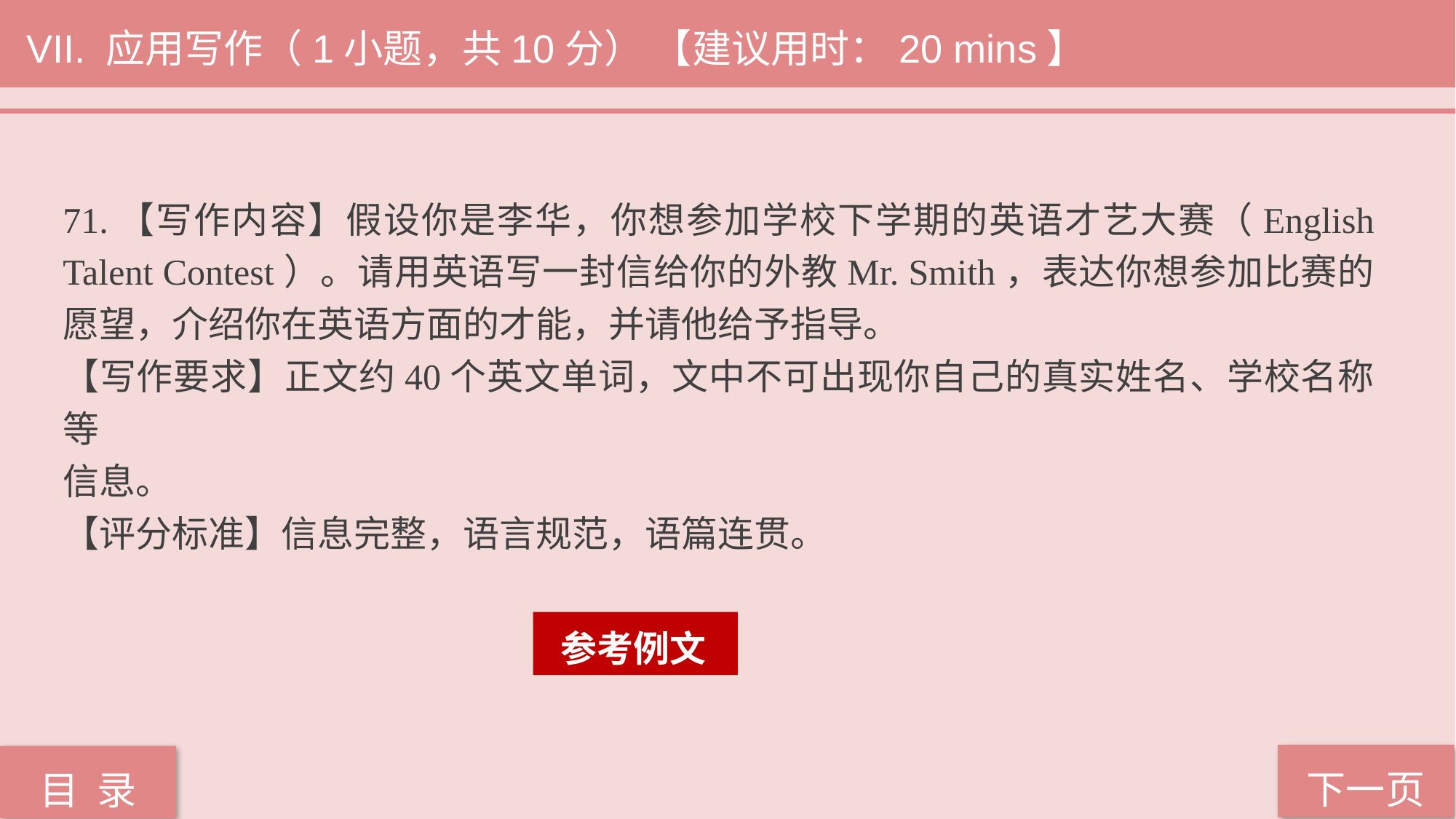

VII. 应用写作（1小题，共10分） 【建议用时：20 mins】
71.【写作内容】假设你是李华，你想参加学校下学期的英语才艺大赛（English Talent Contest）。请用英语写一封信给你的外教Mr. Smith，表达你想参加比赛的愿望，介绍你在英语方面的才能，并请他给予指导。
【写作要求】正文约40个英文单词，文中不可出现你自己的真实姓名、学校名称等
信息。
【评分标准】信息完整，语言规范，语篇连贯。
 参考例文